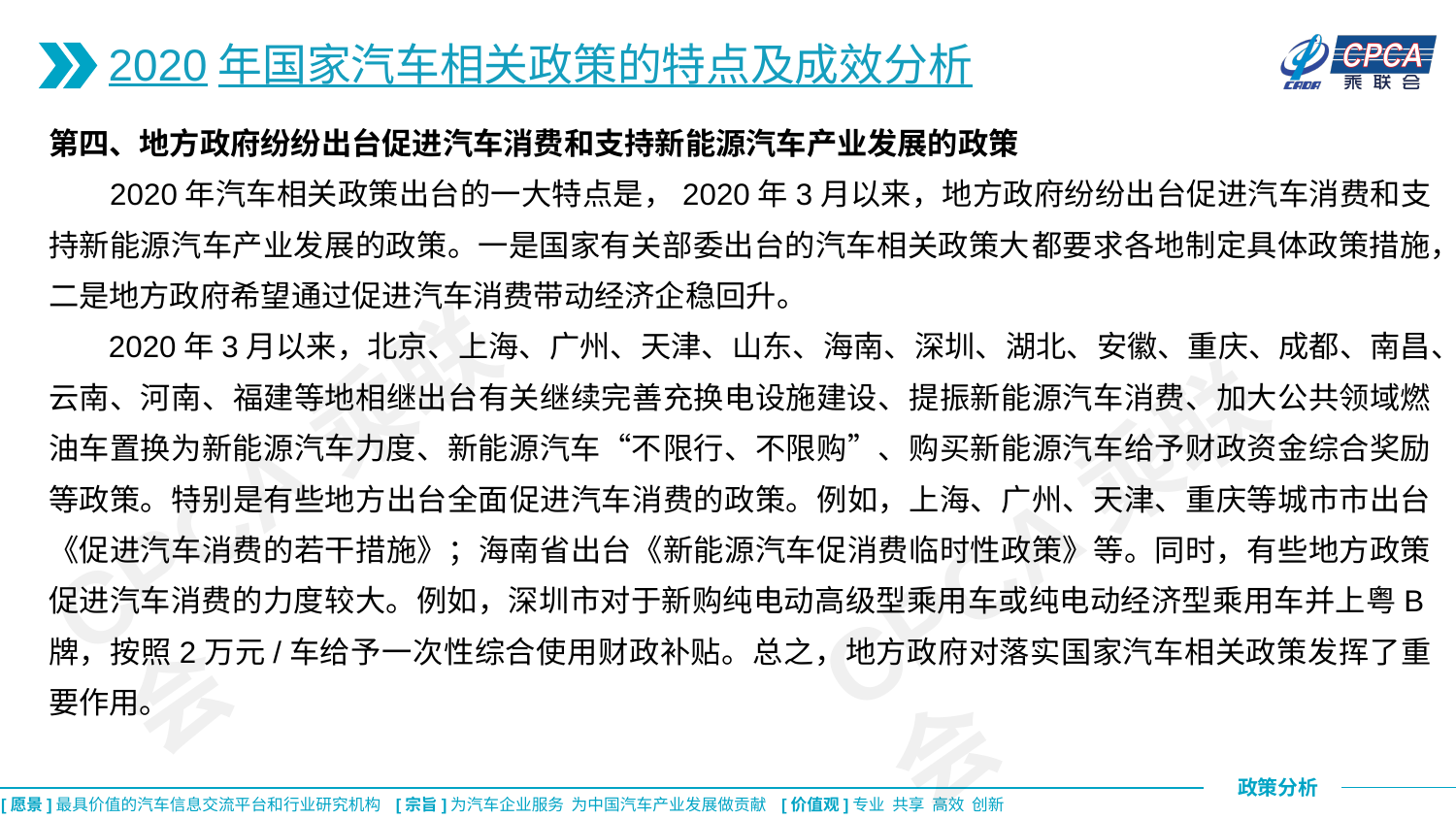

2020年国家汽车相关政策的特点及成效分析
第四、地方政府纷纷出台促进汽车消费和支持新能源汽车产业发展的政策
       2020年汽车相关政策出台的一大特点是，2020年3月以来，地方政府纷纷出台促进汽车消费和支持新能源汽车产业发展的政策。一是国家有关部委出台的汽车相关政策大都要求各地制定具体政策措施，二是地方政府希望通过促进汽车消费带动经济企稳回升。
       2020年3月以来，北京、上海、广州、天津、山东、海南、深圳、湖北、安徽、重庆、成都、南昌、云南、河南、福建等地相继出台有关继续完善充换电设施建设、提振新能源汽车消费、加大公共领域燃油车置换为新能源汽车力度、新能源汽车“不限行、不限购”、购买新能源汽车给予财政资金综合奖励等政策。特别是有些地方出台全面促进汽车消费的政策。例如，上海、广州、天津、重庆等城市市出台《促进汽车消费的若干措施》；海南省出台《新能源汽车促消费临时性政策》等。同时，有些地方政策促进汽车消费的力度较大。例如，深圳市对于新购纯电动高级型乘用车或纯电动经济型乘用车并上粤B牌，按照2万元/车给予一次性综合使用财政补贴。总之，地方政府对落实国家汽车相关政策发挥了重要作用。
CPCA乘联会
CPCA乘联会